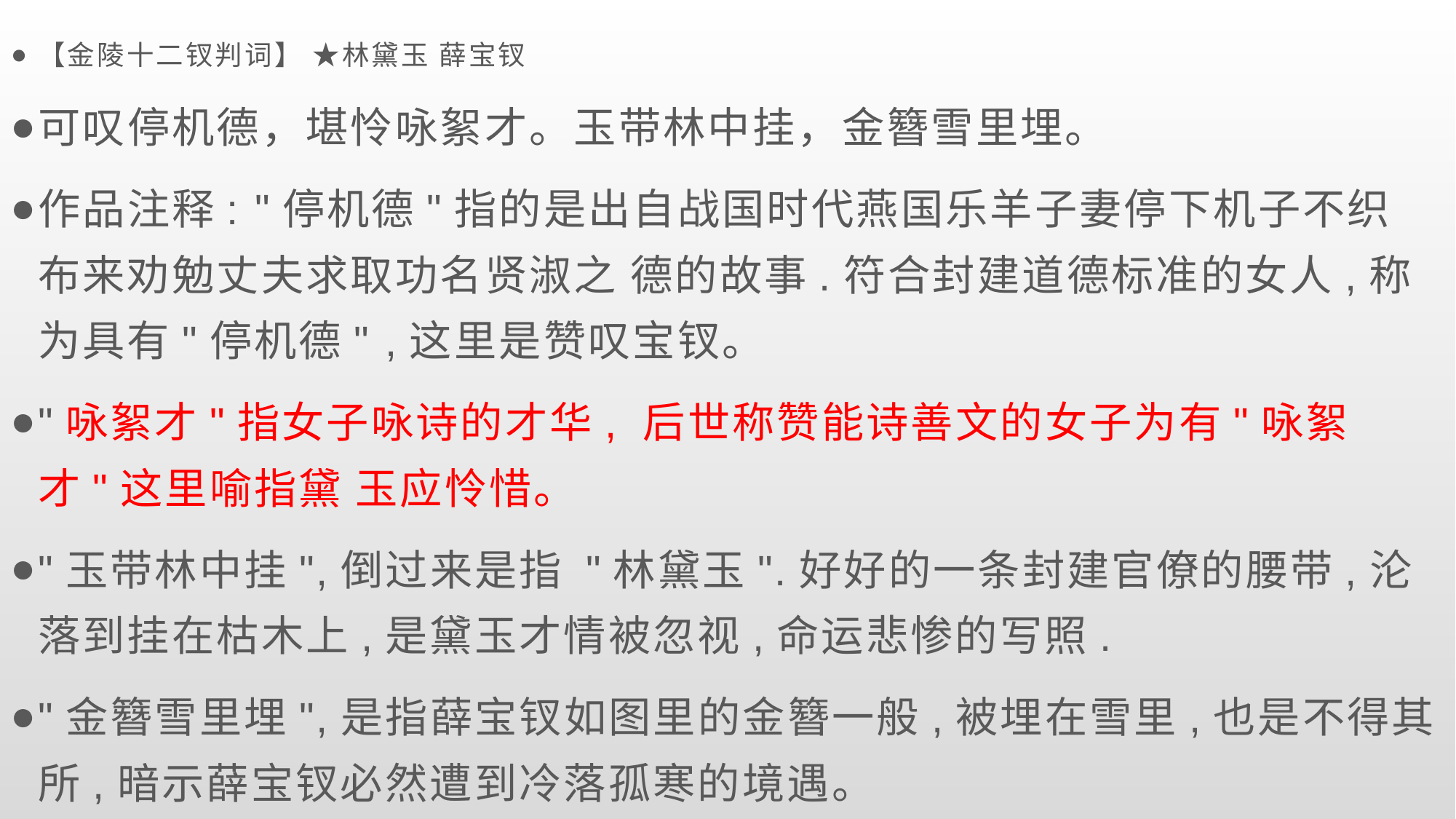

【金陵十二钗判词】 ★林黛玉 薛宝钗
可叹停机德，堪怜咏絮才。玉带林中挂，金簪雪里埋。
作品注释: "停机德"指的是出自战国时代燕国乐羊子妻停下机子不织 布来劝勉丈夫求取功名贤淑之 德的故事.符合封建道德标准的女人,称为具有"停机德" ,这里是赞叹宝钗。
"咏絮才"指女子咏诗的才华, 后世称赞能诗善文的女子为有"咏絮才"这里喻指黛 玉应怜惜。
"玉带林中挂",倒过来是指 "林黛玉".好好的一条封建官僚的腰带,沦落到挂在枯木上,是黛玉才情被忽视,命运悲惨的写照.
"金簪雪里埋",是指薛宝钗如图里的金簪一般,被埋在雪里,也是不得其所,暗示薛宝钗必然遭到冷落孤寒的境遇。
#